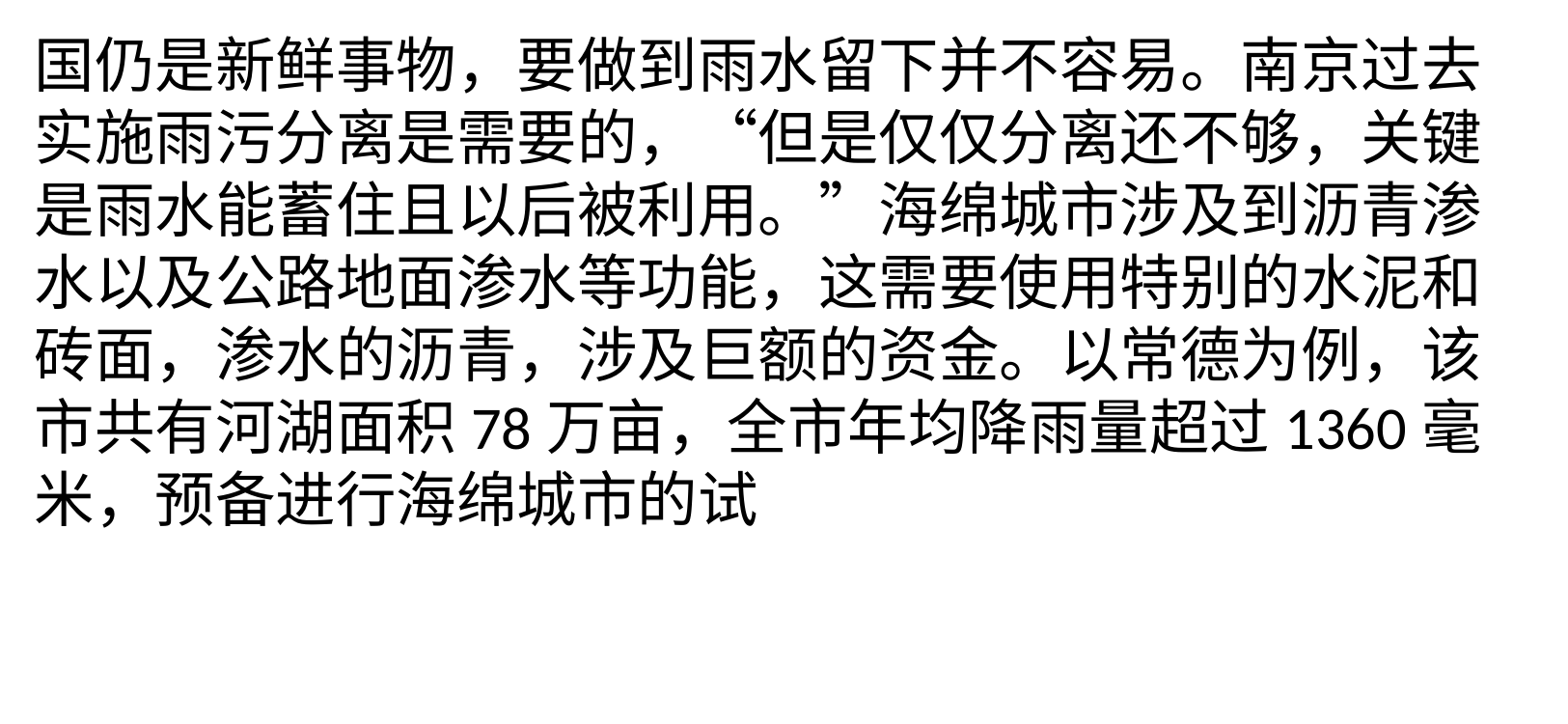

国仍是新鲜事物，要做到雨水留下并不容易。南京过去实施雨污分离是需要的，“但是仅仅分离还不够，关键是雨水能蓄住且以后被利用。”海绵城市涉及到沥青渗水以及公路地面渗水等功能，这需要使用特别的水泥和砖面，渗水的沥青，涉及巨额的资金。以常德为例，该市共有河湖面积78万亩，全市年均降雨量超过1360毫米，预备进行海绵城市的试